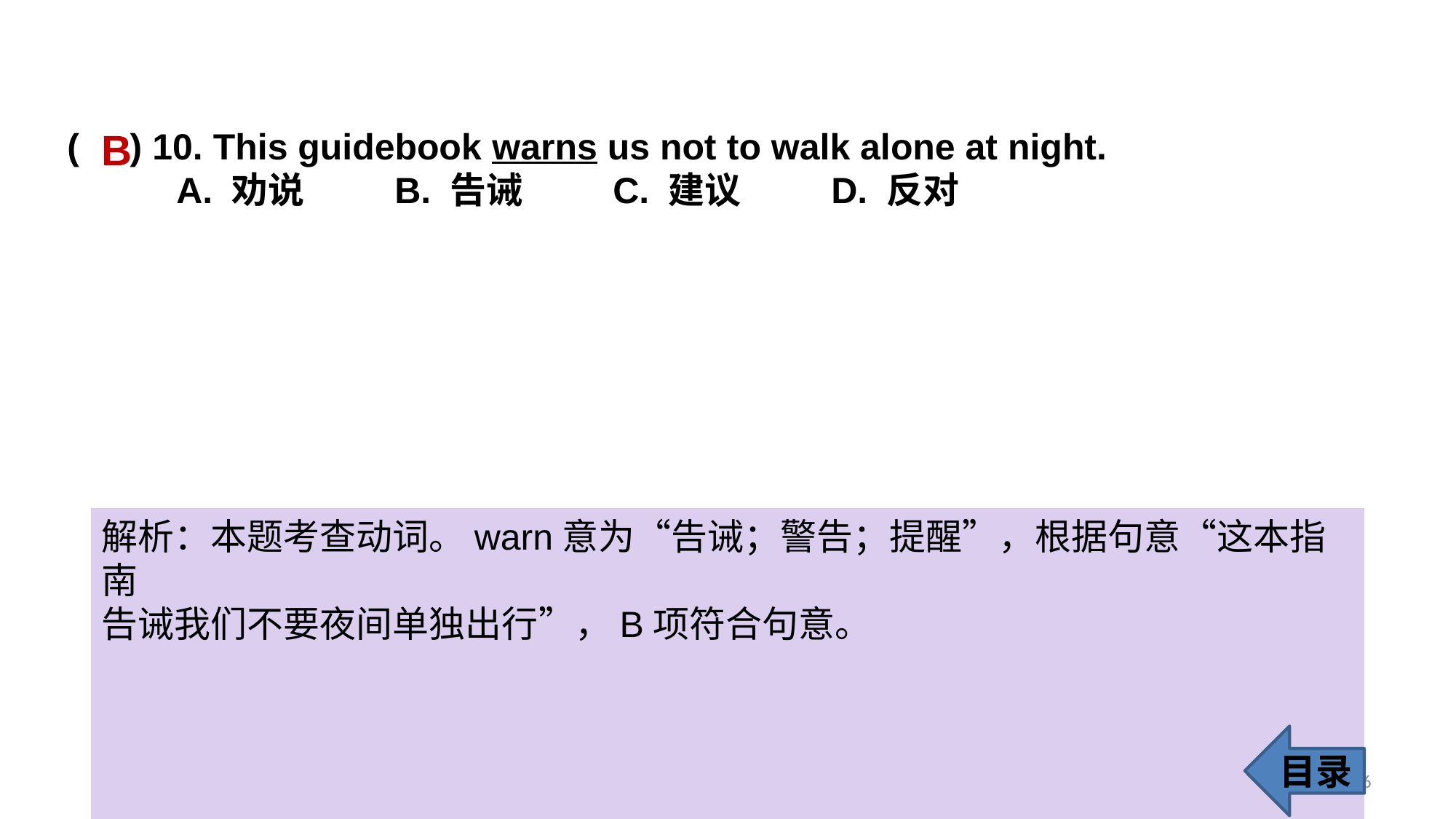

B
(     ) 10. This guidebook warns us not to walk alone at night.
	A. 劝说 	B. 告诫 	C. 建议 	D. 反对
解析：本题考查动词。warn意为“告诫；警告；提醒”，根据句意“这本指南
告诫我们不要夜间单独出行”，B项符合句意。

目录
16